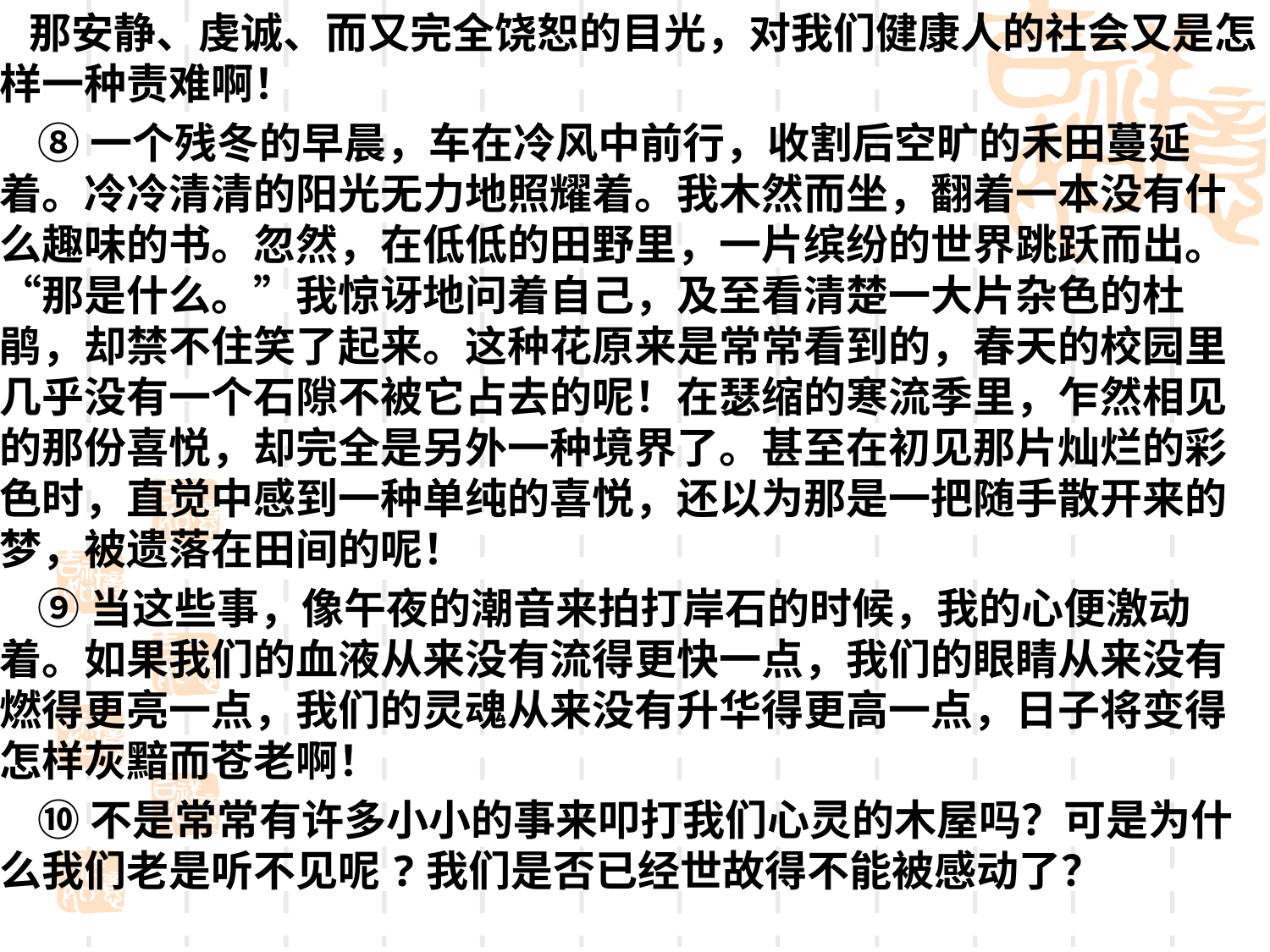

那安静、虔诚、而又完全饶恕的目光，对我们健康人的社会又是怎样一种责难啊！
    ⑧一个残冬的早晨，车在冷风中前行，收割后空旷的禾田蔓延着。冷冷清清的阳光无力地照耀着。我木然而坐，翻着一本没有什么趣味的书。忽然，在低低的田野里，一片缤纷的世界跳跃而出。“那是什么。”我惊讶地问着自己，及至看清楚一大片杂色的杜鹃，却禁不住笑了起来。这种花原来是常常看到的，春天的校园里几乎没有一个石隙不被它占去的呢！在瑟缩的寒流季里，乍然相见的那份喜悦，却完全是另外一种境界了。甚至在初见那片灿烂的彩色时，直觉中感到一种单纯的喜悦，还以为那是一把随手散开来的梦，被遗落在田间的呢！
    ⑨当这些事，像午夜的潮音来拍打岸石的时候，我的心便激动着。如果我们的血液从来没有流得更快一点，我们的眼睛从来没有燃得更亮一点，我们的灵魂从来没有升华得更高一点，日子将变得怎样灰黯而苍老啊！
    ⑩不是常常有许多小小的事来叩打我们心灵的木屋吗？可是为什么我们老是听不见呢?我们是否已经世故得不能被感动了？